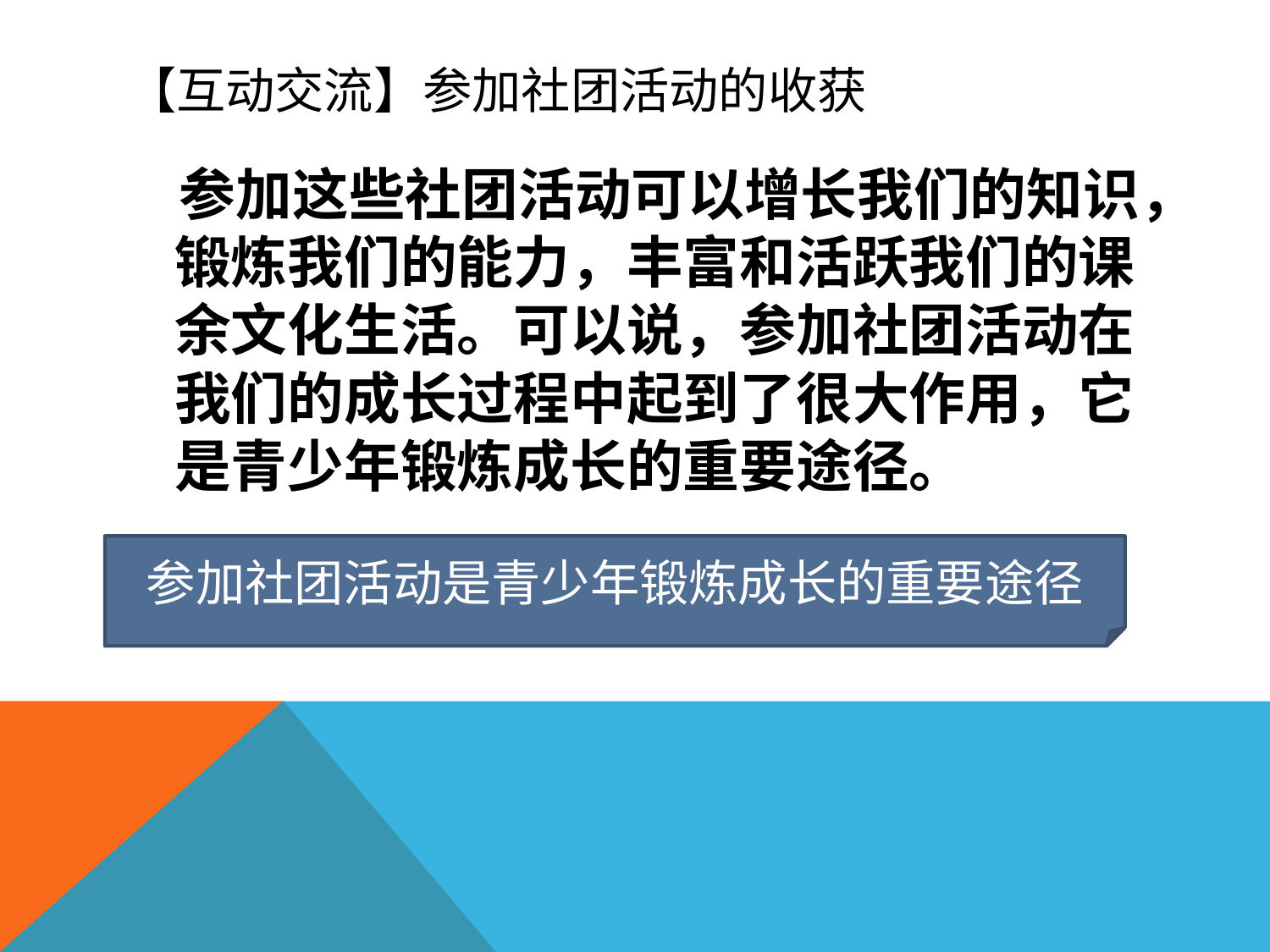

# 【互动交流】参加社团活动的收获
   参加这些社团活动可以增长我们的知识，锻炼我们的能力，丰富和活跃我们的课余文化生活。可以说，参加社团活动在我们的成长过程中起到了很大作用，它是青少年锻炼成长的重要途径。
参加社团活动是青少年锻炼成长的重要途径